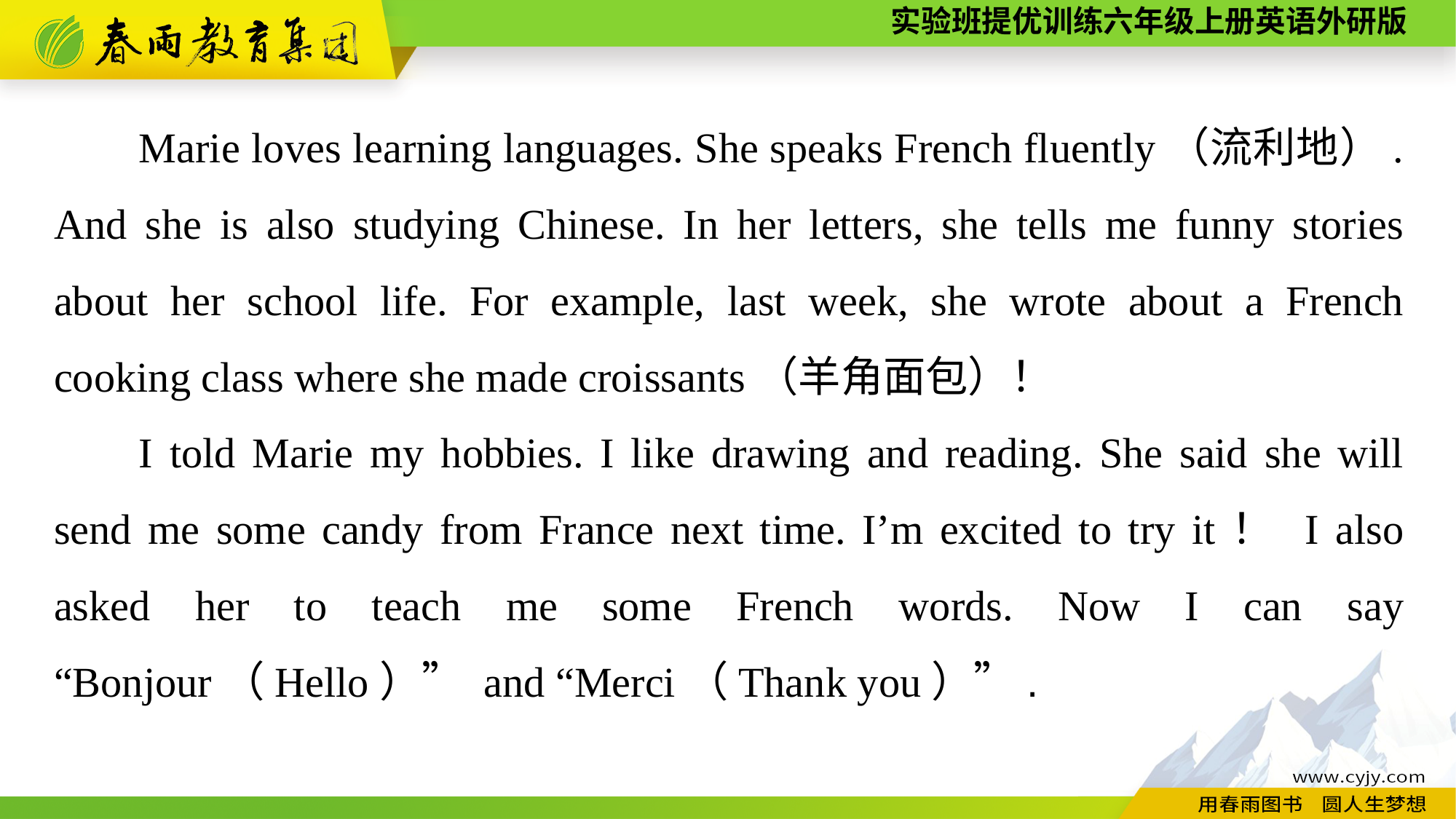

Marie loves learning languages. She speaks French fluently（流利地）. And she is also studying Chinese. In her letters, she tells me funny stories about her school life. For example, last week, she wrote about a French cooking class where she made croissants（羊角面包）！
I told Marie my hobbies. I like drawing and reading. She said she will send me some candy from France next time. I’m excited to try it！ I also asked her to teach me some French words. Now I can say “Bonjour（Hello）” and “Merci（Thank you）”.